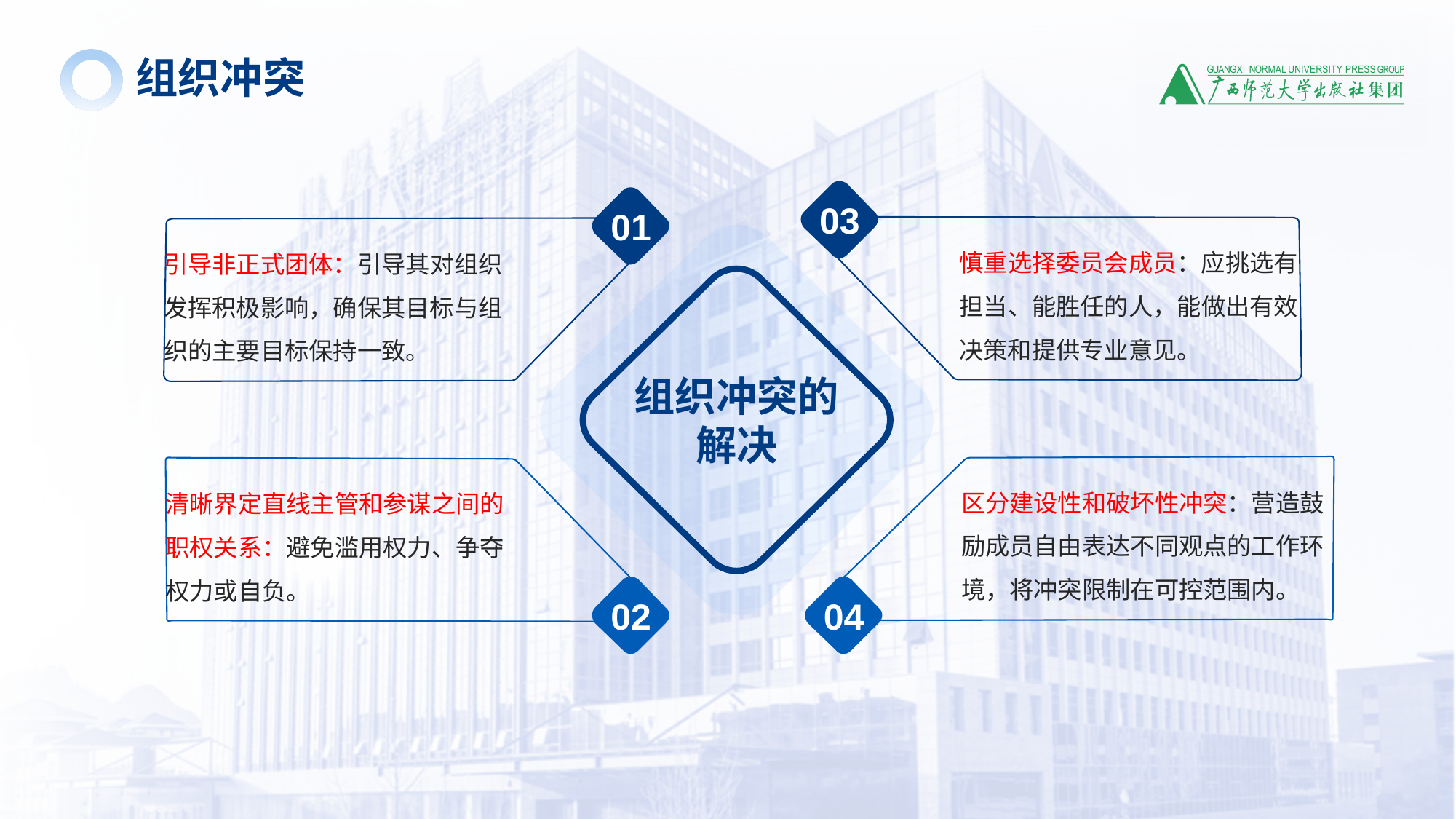

组织冲突

03
01
慎重选择委员会成员：应挑选有担当、能胜任的人，能做出有效决策和提供专业意见。
引导非正式团体：引导其对组织发挥积极影响，确保其目标与组织的主要目标保持一致。

组织冲突的解决
区分建设性和破坏性冲突：营造鼓励成员自由表达不同观点的工作环境，将冲突限制在可控范围内。
清晰界定直线主管和参谋之间的职权关系：避免滥用权力、争夺权力或自负。
02
04